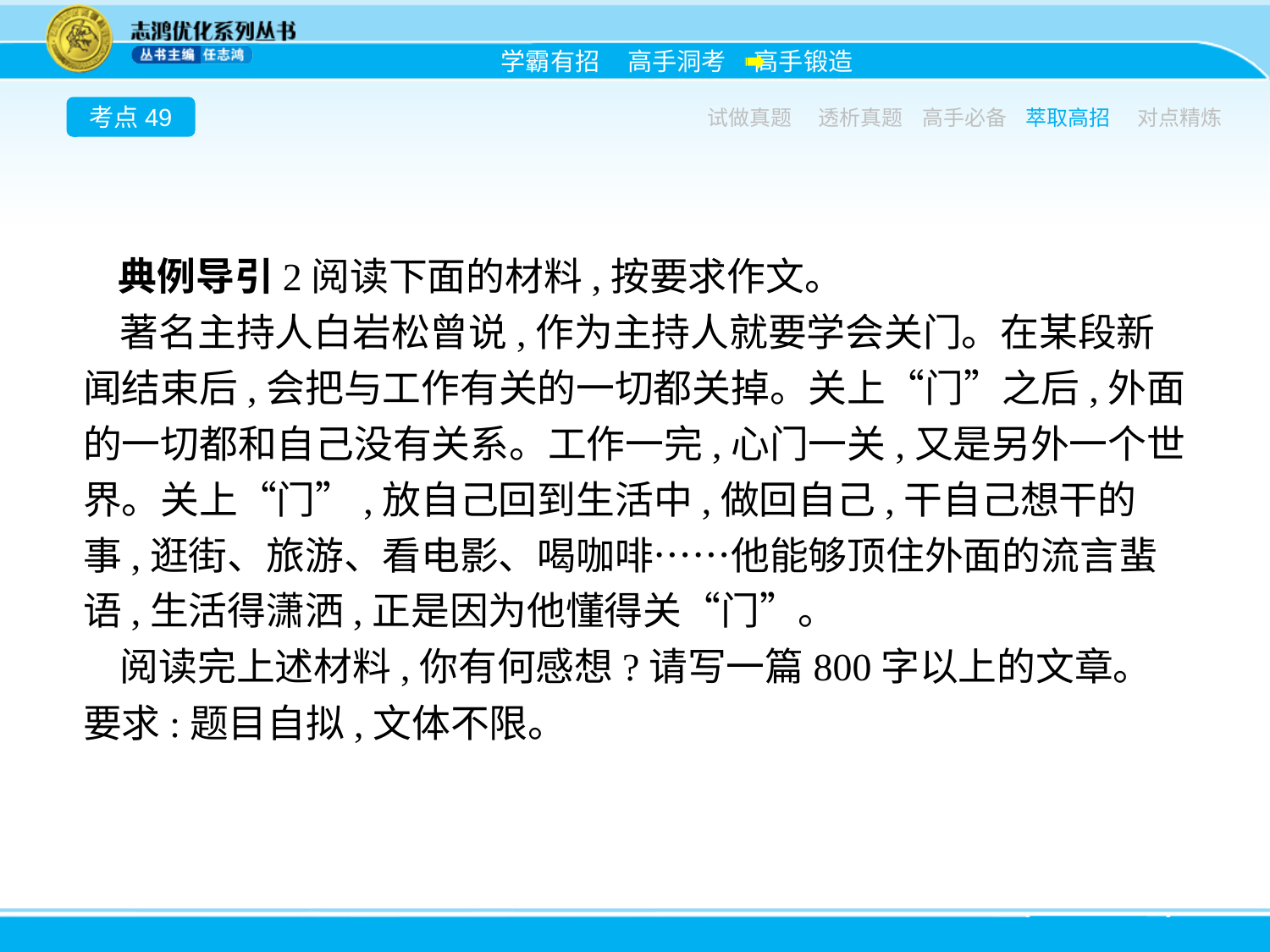

考点49
试做真题
透析真题
高手必备
萃取高招
对点精炼
典例导引2阅读下面的材料,按要求作文。
著名主持人白岩松曾说,作为主持人就要学会关门。在某段新闻结束后,会把与工作有关的一切都关掉。关上“门”之后,外面的一切都和自己没有关系。工作一完,心门一关,又是另外一个世界。关上“门”,放自己回到生活中,做回自己,干自己想干的事,逛街、旅游、看电影、喝咖啡……他能够顶住外面的流言蜚语,生活得潇洒,正是因为他懂得关“门”。
阅读完上述材料,你有何感想?请写一篇800字以上的文章。要求:题目自拟,文体不限。